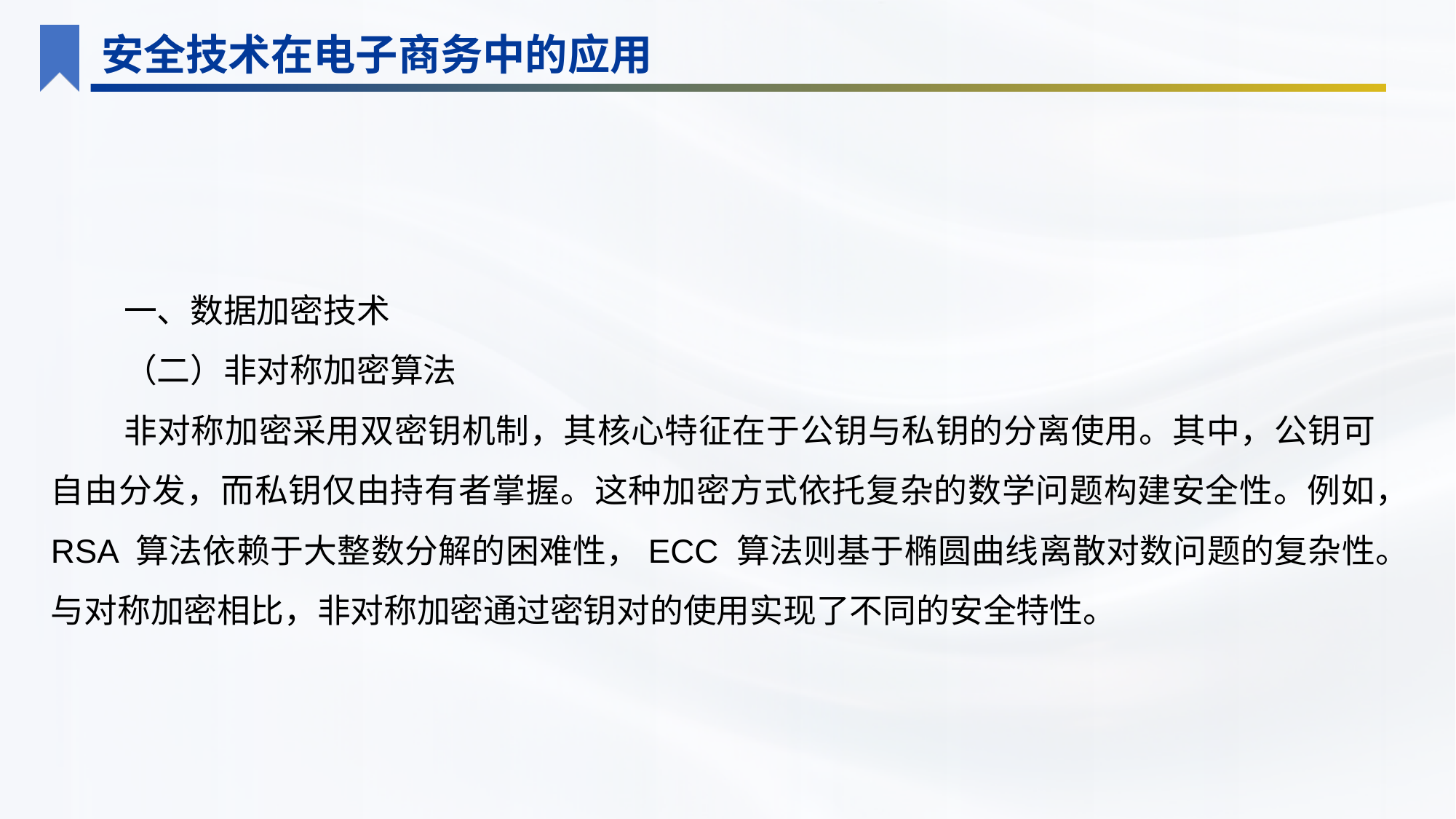

安全技术在电子商务中的应用
一、数据加密技术
（二）非对称加密算法
非对称加密采用双密钥机制，其核心特征在于公钥与私钥的分离使用。其中，公钥可自由分发，而私钥仅由持有者掌握。这种加密方式依托复杂的数学问题构建安全性。例如，RSA 算法依赖于大整数分解的困难性，ECC 算法则基于椭圆曲线离散对数问题的复杂性。与对称加密相比，非对称加密通过密钥对的使用实现了不同的安全特性。